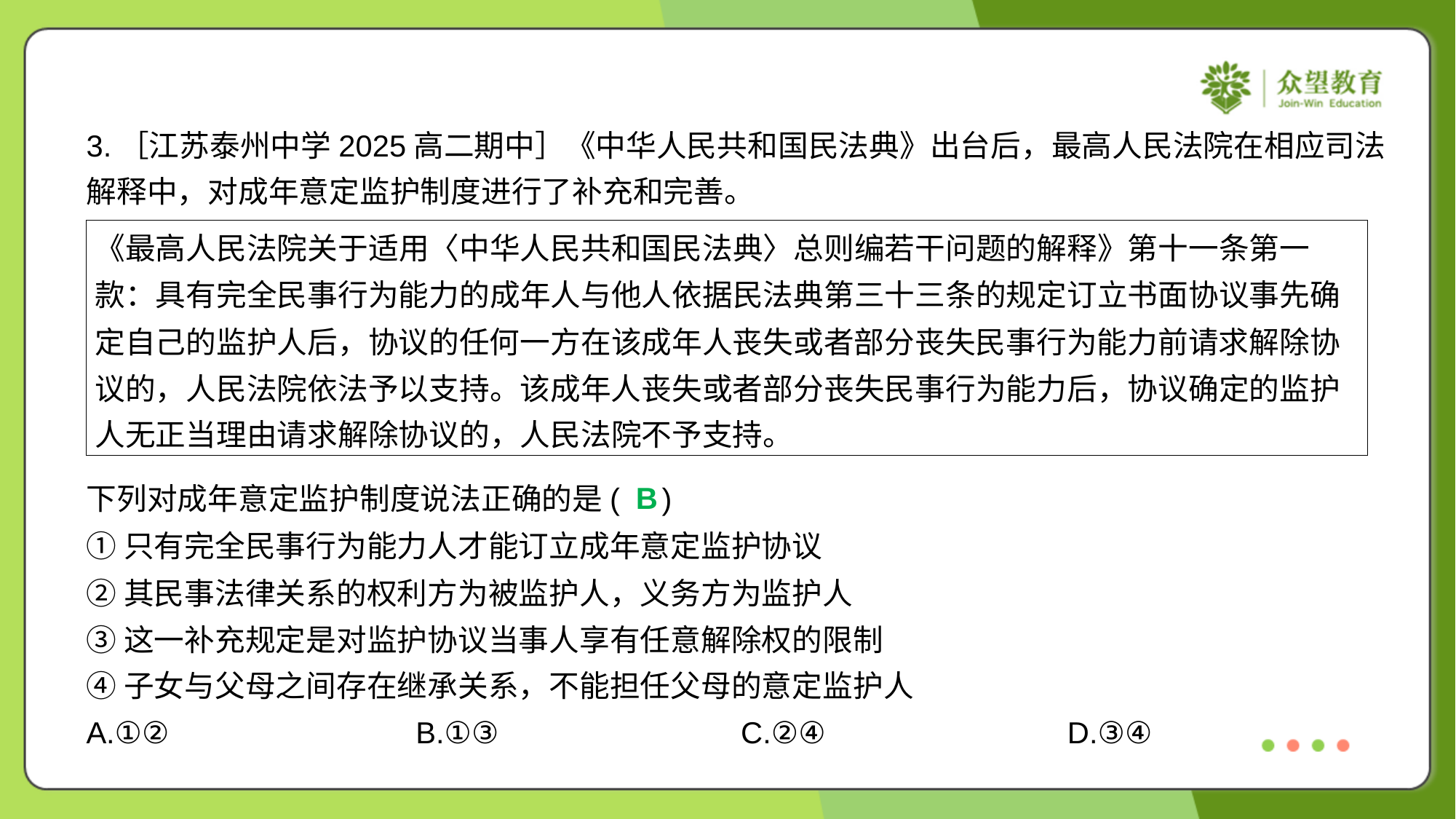

3.［江苏泰州中学2025高二期中］《中华人民共和国民法典》出台后，最高人民法院在相应司法
解释中，对成年意定监护制度进行了补充和完善。
| 《最高人民法院关于适用〈中华人民共和国民法典〉总则编若干问题的解释》第十一条第一 款：具有完全民事行为能力的成年人与他人依据民法典第三十三条的规定订立书面协议事先确 定自己的监护人后，协议的任何一方在该成年人丧失或者部分丧失民事行为能力前请求解除协 议的，人民法院依法予以支持。该成年人丧失或者部分丧失民事行为能力后，协议确定的监护 人无正当理由请求解除协议的，人民法院不予支持。 |
| --- |
B
下列对成年意定监护制度说法正确的是(     )
①只有完全民事行为能力人才能订立成年意定监护协议
②其民事法律关系的权利方为被监护人，义务方为监护人
③这一补充规定是对监护协议当事人享有任意解除权的限制
④子女与父母之间存在继承关系，不能担任父母的意定监护人
A.①②	B.①③	C.②④	D.③④